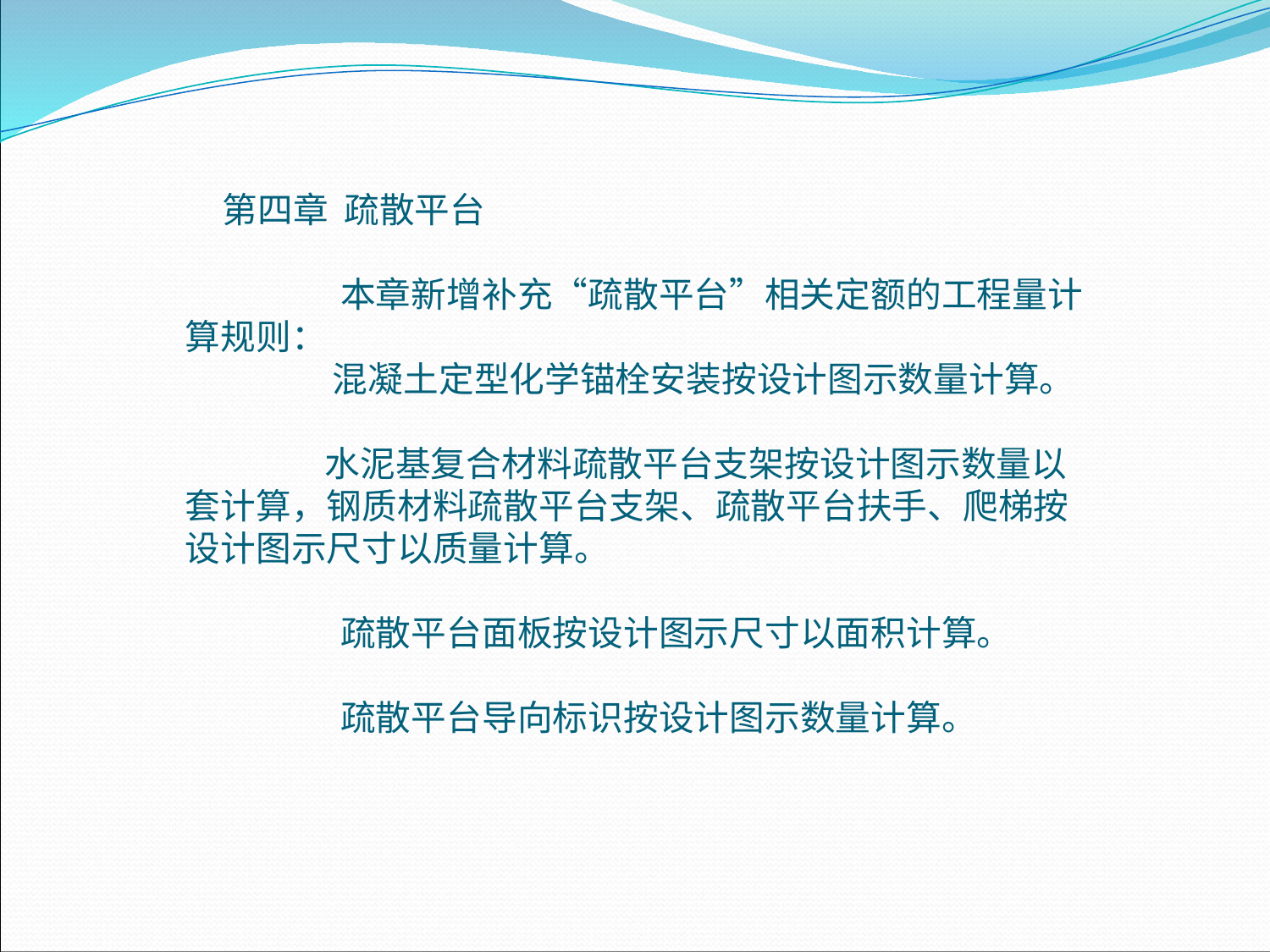

第四章  疏散平台
              本章新增补充“疏散平台”相关定额的工程量计算规则：             混凝土定型化学锚栓安装按设计图示数量计算。
            水泥基复合材料疏散平台支架按设计图示数量以套计算，钢质材料疏散平台支架、疏散平台扶手、爬梯按设计图示尺寸以质量计算。
              疏散平台面板按设计图示尺寸以面积计算。
              疏散平台导向标识按设计图示数量计算。
94